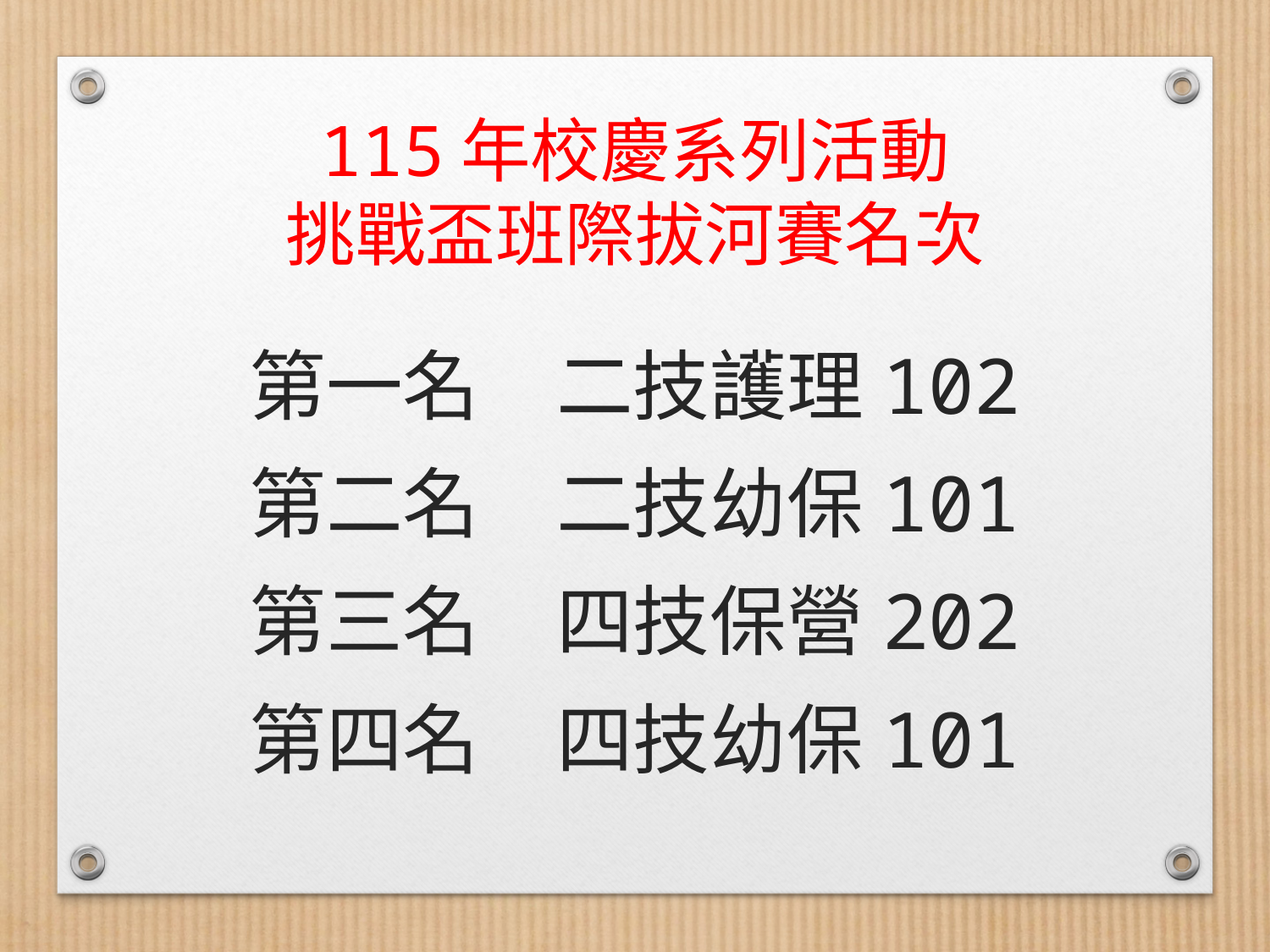

115年校慶系列活動
挑戰盃班際拔河賽名次
第一名　二技護理102
第二名　二技幼保101
第三名　四技保營202
第四名　四技幼保101